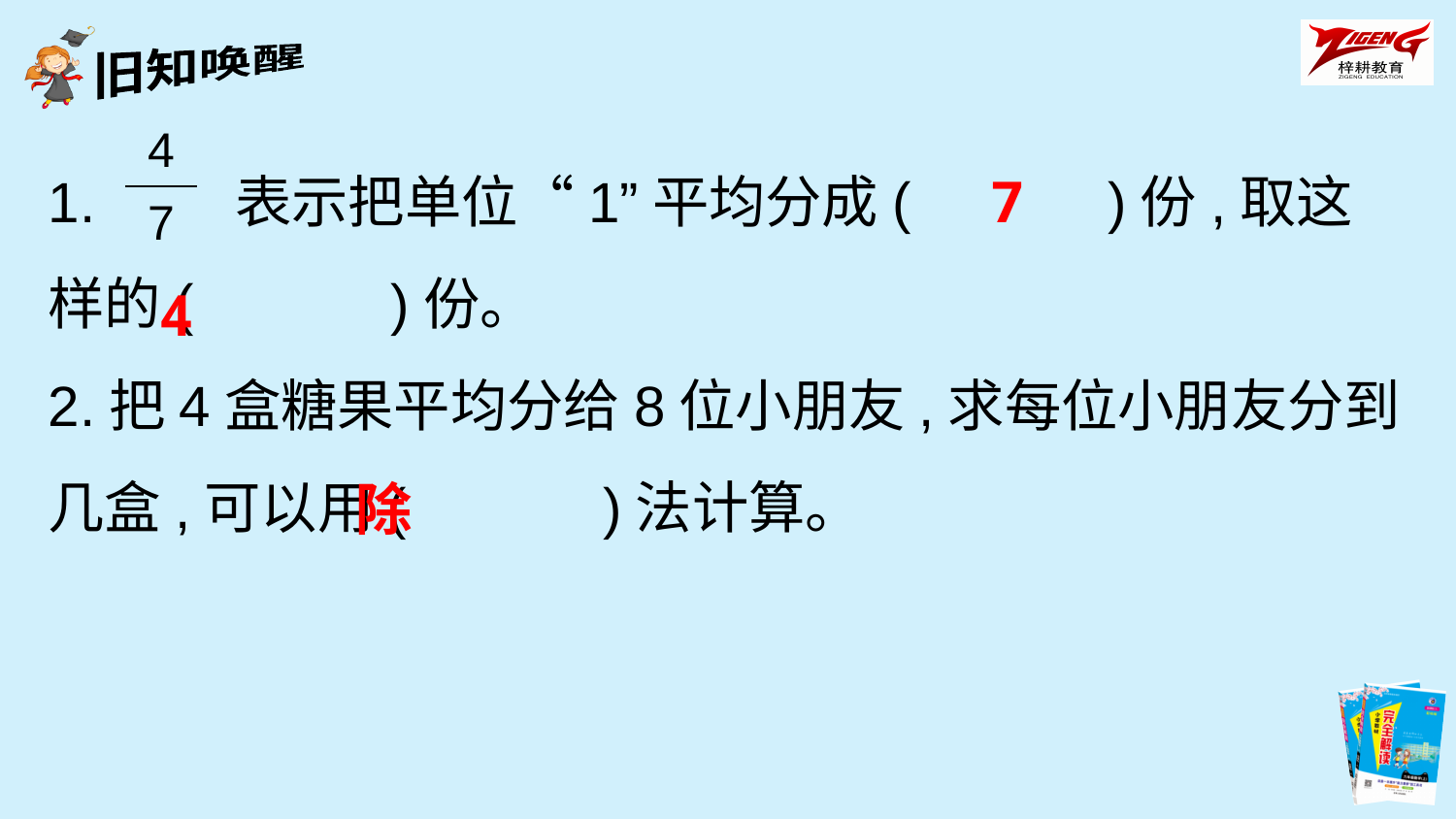

| 4 |
| --- |
| 7 |
1.        表示把单位“1”平均分成(　　　)份,取这样的(　　　)份。
2.把4盒糖果平均分给8位小朋友,求每位小朋友分到几盒,可以用(　　　)法计算。
7
4
除